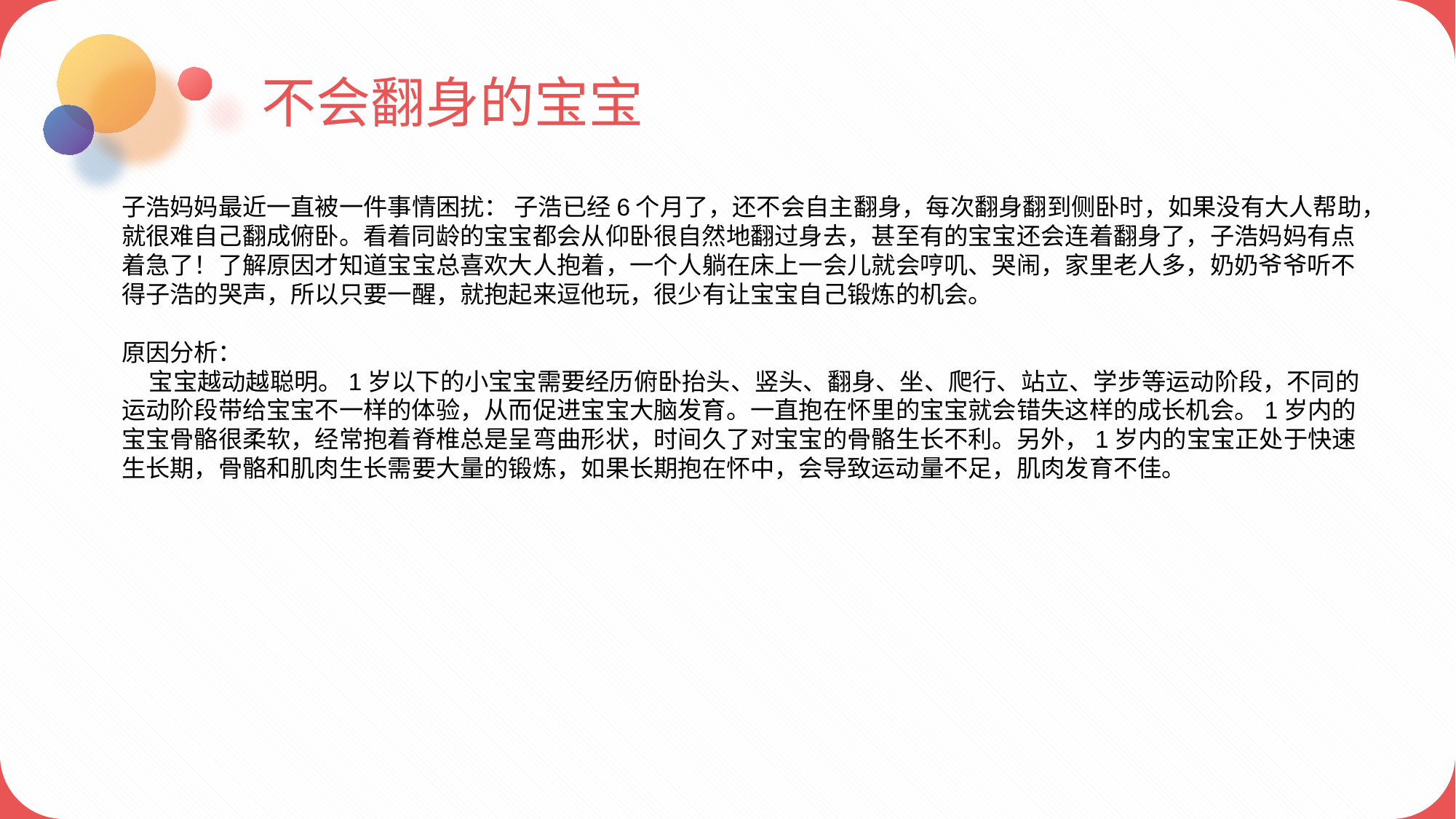

不会翻身的宝宝
子浩妈妈最近一直被一件事情困扰： 子浩已经6个月了，还不会自主翻身，每次翻身翻到侧卧时，如果没有大人帮助，就很难自己翻成俯卧。看着同龄的宝宝都会从仰卧很自然地翻过身去，甚至有的宝宝还会连着翻身了，子浩妈妈有点着急了！了解原因才知道宝宝总喜欢大人抱着，一个人躺在床上一会儿就会哼叽、哭闹，家里老人多，奶奶爷爷听不得子浩的哭声，所以只要一醒，就抱起来逗他玩，很少有让宝宝自己锻炼的机会。

原因分析：
    宝宝越动越聪明。1岁以下的小宝宝需要经历俯卧抬头、竖头、翻身、坐、爬行、站立、学步等运动阶段，不同的运动阶段带给宝宝不一样的体验，从而促进宝宝大脑发育。一直抱在怀里的宝宝就会错失这样的成长机会。1岁内的宝宝骨骼很柔软，经常抱着脊椎总是呈弯曲形状，时间久了对宝宝的骨骼生长不利。另外，1岁内的宝宝正处于快速生长期，骨骼和肌肉生长需要大量的锻炼，如果长期抱在怀中，会导致运动量不足，肌肉发育不佳。